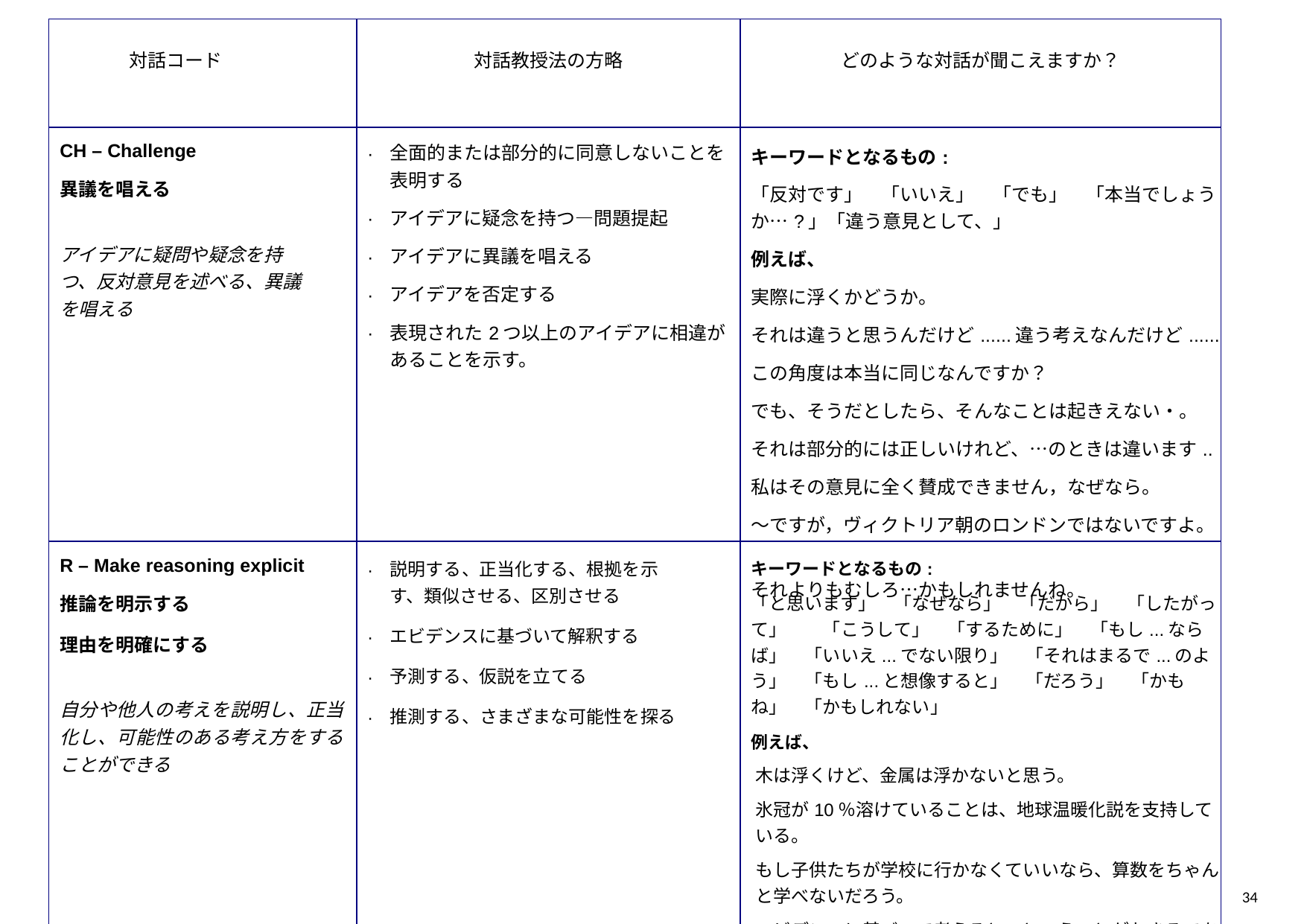

| 対話コード | 対話教授法の方略 | どのような対話が聞こえますか？ |
| --- | --- | --- |
| CH – Challenge 異議を唱える アイデアに疑問や疑念を持つ、反対意見を述べる、異議を唱える | 全面的または部分的に同意しないことを表明する アイデアに疑念を持つ―問題提起 アイデアに異議を唱える アイデアを否定する 表現された2つ以上のアイデアに相違があることを示す。 | キーワードとなるもの: 「反対です」　「いいえ」　「でも」　「本当でしょうか…?」「違う意見として、」 例えば、 実際に浮くかどうか。 それは違うと思うんだけど......違う考えなんだけど...... この角度は本当に同じなんですか？ でも、そうだとしたら、そんなことは起きえない・。 それは部分的には正しいけれど、…のときは違います.. 私はその意見に全く賛成できません，なぜなら。 ～ですが，ヴィクトリア朝のロンドンではないですよ。　 それよりもむしろ…かもしれませんね。 |
| R – Make reasoning explicit 推論を明示する 理由を明確にする 自分や他人の考えを説明し、正当化し、可能性のある考え方をすることができる | 説明する、正当化する、根拠を示す、類似させる、区別させる エビデンスに基づいて解釈する 予測する、仮説を立てる 推測する、さまざまな可能性を探る | キーワードとなるもの: 「と思います」　「なぜなら」　「だから」　「したがって」　　「こうして」　「するために」　「もし...ならば」　「いいえ...でない限り」　「それはまるで...のよう」　「もし...と想像すると」　「だろう」　「かもね」　「かもしれない」　 例えば、 木は浮くけど、金属は浮かないと思う。 氷冠が10％溶けていることは、地球温暖化説を支持している。 もし子供たちが学校に行かなくていいなら、算数をちゃんと学べないだろう。 エビデンスに基づいて考えると～ということがおきるであろう。 もし私が最初の選択肢を選んだら安全だが、2番目の選択肢を選んだら最終的に大きな利益を得ることができるだろう。 著者が水について書いているのは、気持ちのことを指しているのかもしれませんね。 |
34